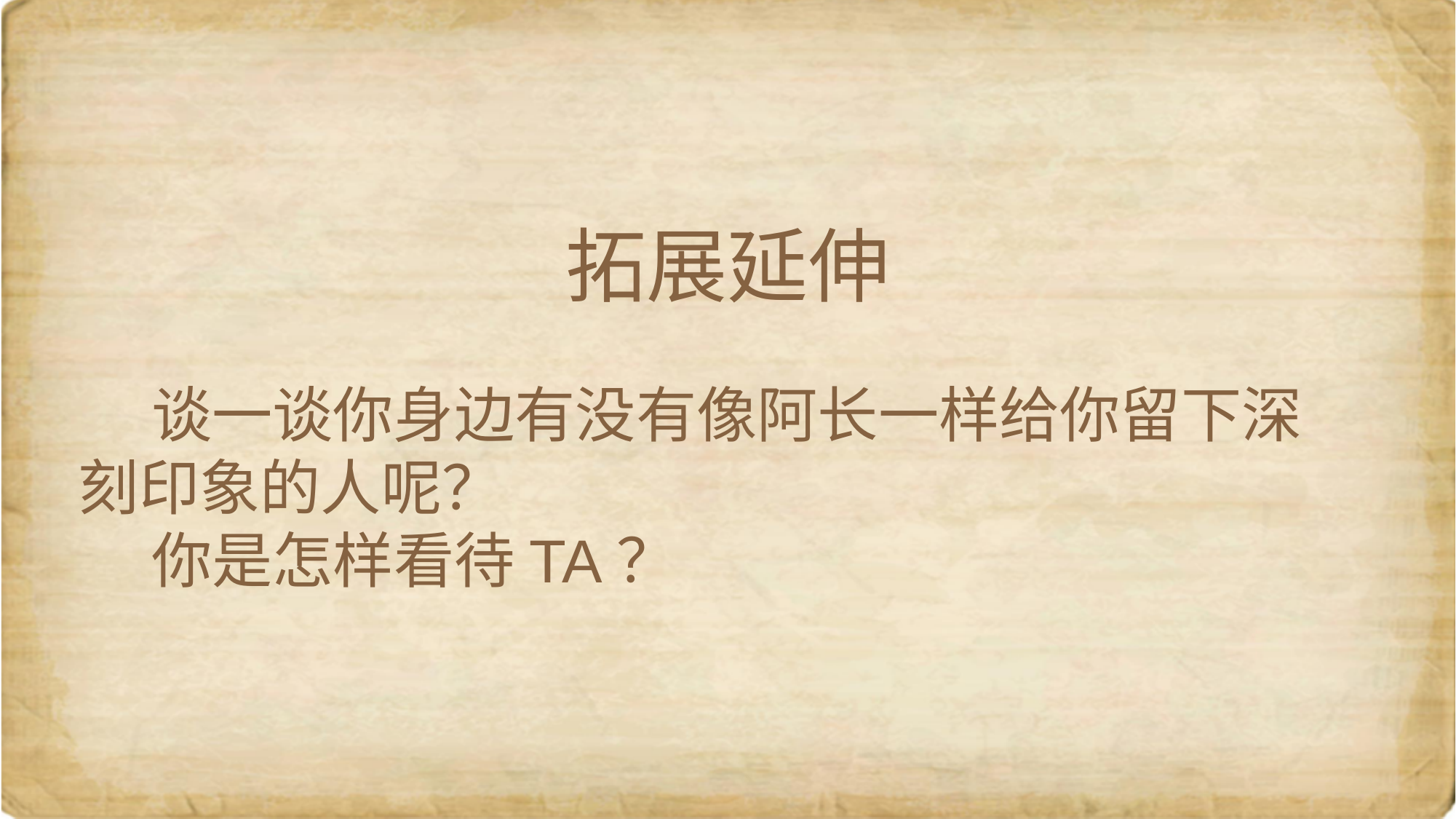

# 拓展延伸
谈一谈你身边有没有像阿长一样给你留下深刻印象的人呢？
你是怎样看待TA？